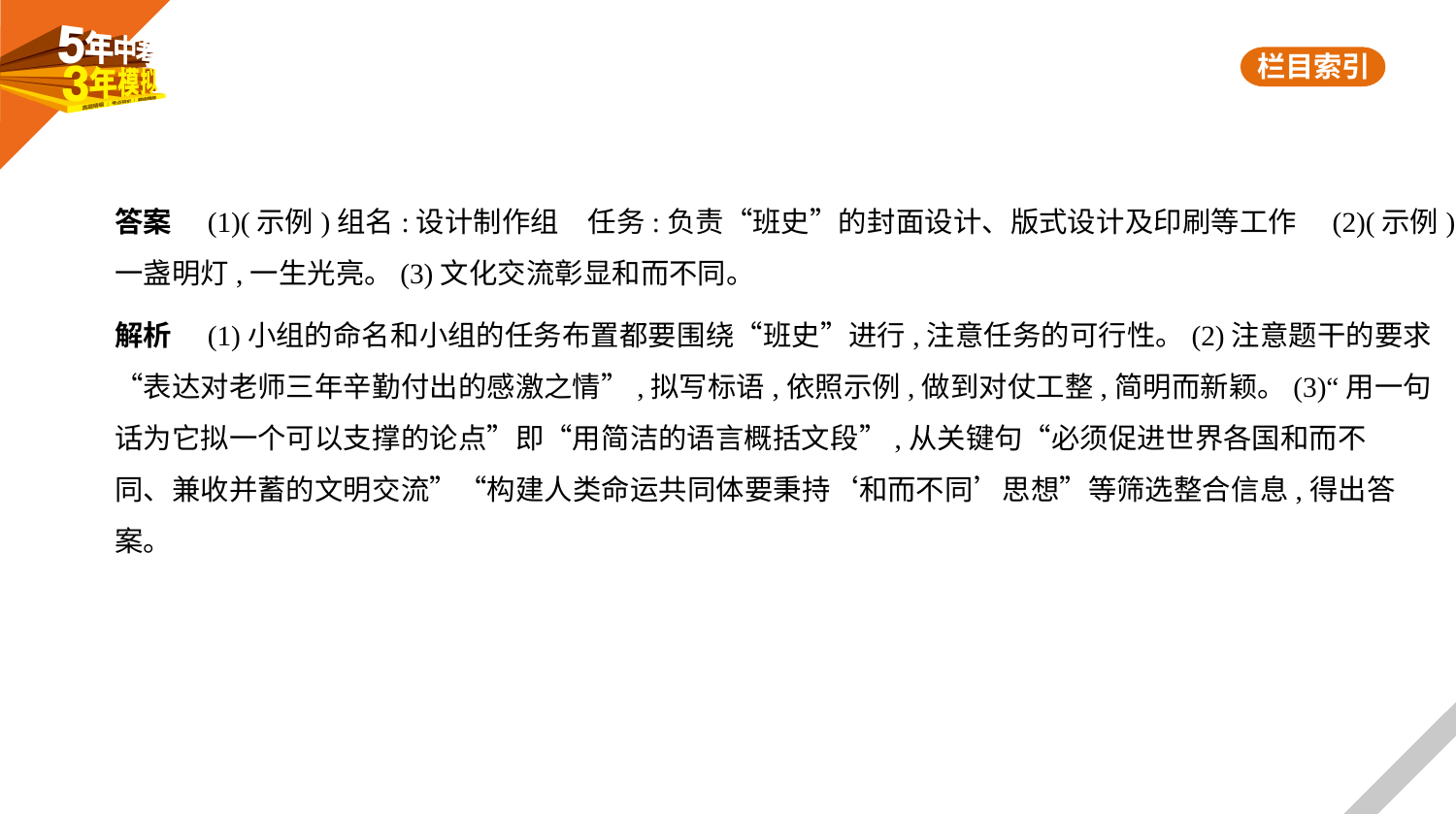

答案　(1)(示例)组名:设计制作组　任务:负责“班史”的封面设计、版式设计及印刷等工作　(2)(示例)
一盏明灯,一生光亮。(3)文化交流彰显和而不同。
解析　(1)小组的命名和小组的任务布置都要围绕“班史”进行,注意任务的可行性。(2)注意题干的要求
“表达对老师三年辛勤付出的感激之情”,拟写标语,依照示例,做到对仗工整,简明而新颖。(3)“用一句
话为它拟一个可以支撑的论点”即“用简洁的语言概括文段”,从关键句“必须促进世界各国和而不
同、兼收并蓄的文明交流”“构建人类命运共同体要秉持‘和而不同’思想”等筛选整合信息,得出答
案。